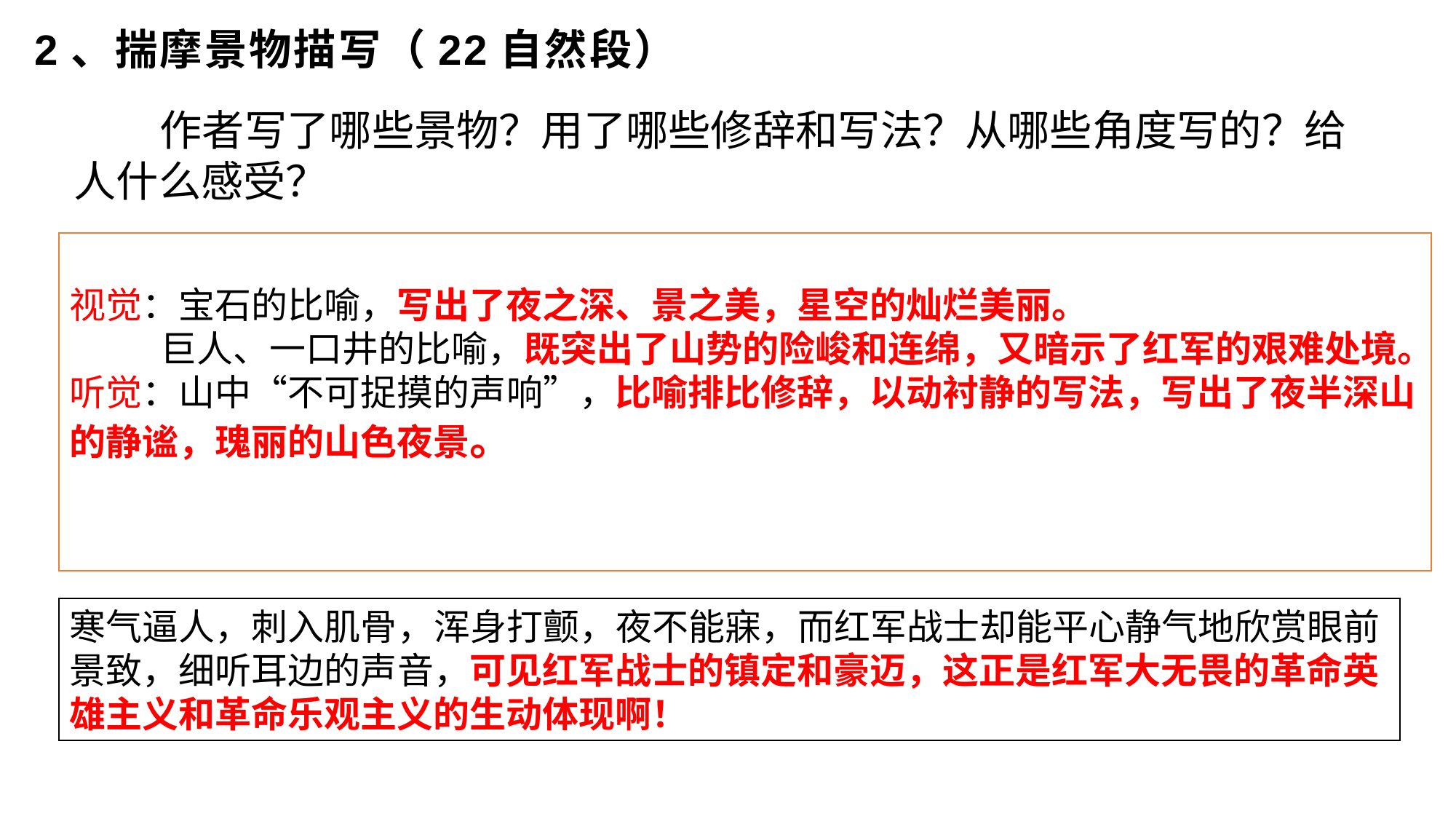

2、揣摩景物描写（22自然段）

        作者写了哪些景物？用了哪些修辞和写法？从哪些角度写的？给人什么感受？

视觉：宝石的比喻，写出了夜之深、景之美，星空的灿烂美丽。
          巨人、一口井的比喻，既突出了山势的险峻和连绵，又暗示了红军的艰难处境。
听觉：山中“不可捉摸的声响”，比喻排比修辞，以动衬静的写法，写出了夜半深山的静谧，瑰丽的山色夜景。

寒气逼人，刺入肌骨，浑身打颤，夜不能寐，而红军战士却能平心静气地欣赏眼前景致，细听耳边的声音，可见红军战士的镇定和豪迈，这正是红军大无畏的革命英雄主义和革命乐观主义的生动体现啊！